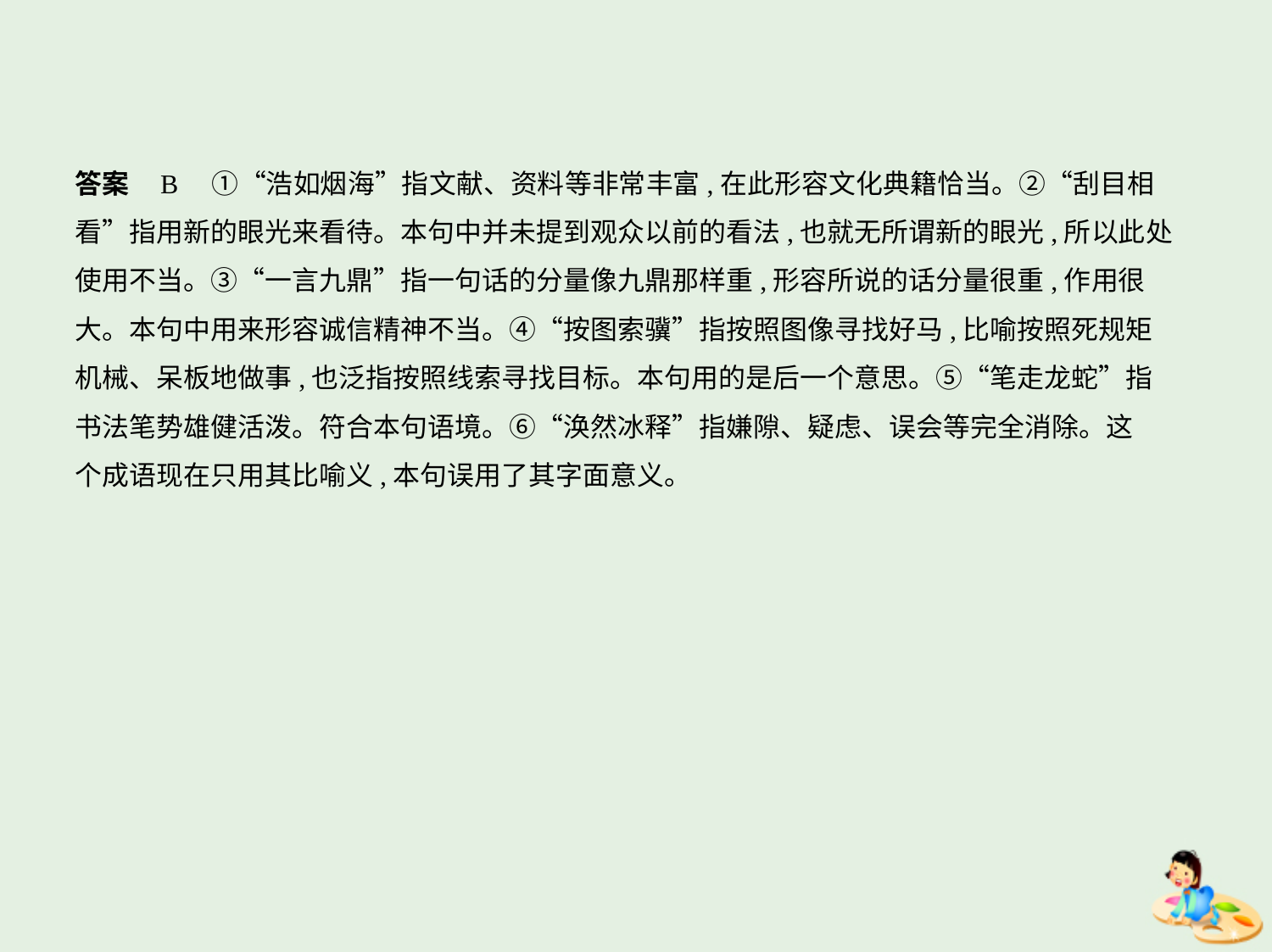

答案    B　①“浩如烟海”指文献、资料等非常丰富,在此形容文化典籍恰当。②“刮目相
看”指用新的眼光来看待。本句中并未提到观众以前的看法,也就无所谓新的眼光,所以此处
使用不当。③“一言九鼎”指一句话的分量像九鼎那样重,形容所说的话分量很重,作用很
大。本句中用来形容诚信精神不当。④“按图索骥”指按照图像寻找好马,比喻按照死规矩
机械、呆板地做事,也泛指按照线索寻找目标。本句用的是后一个意思。⑤“笔走龙蛇”指
书法笔势雄健活泼。符合本句语境。⑥“涣然冰释”指嫌隙、疑虑、误会等完全消除。这
个成语现在只用其比喻义,本句误用了其字面意义。